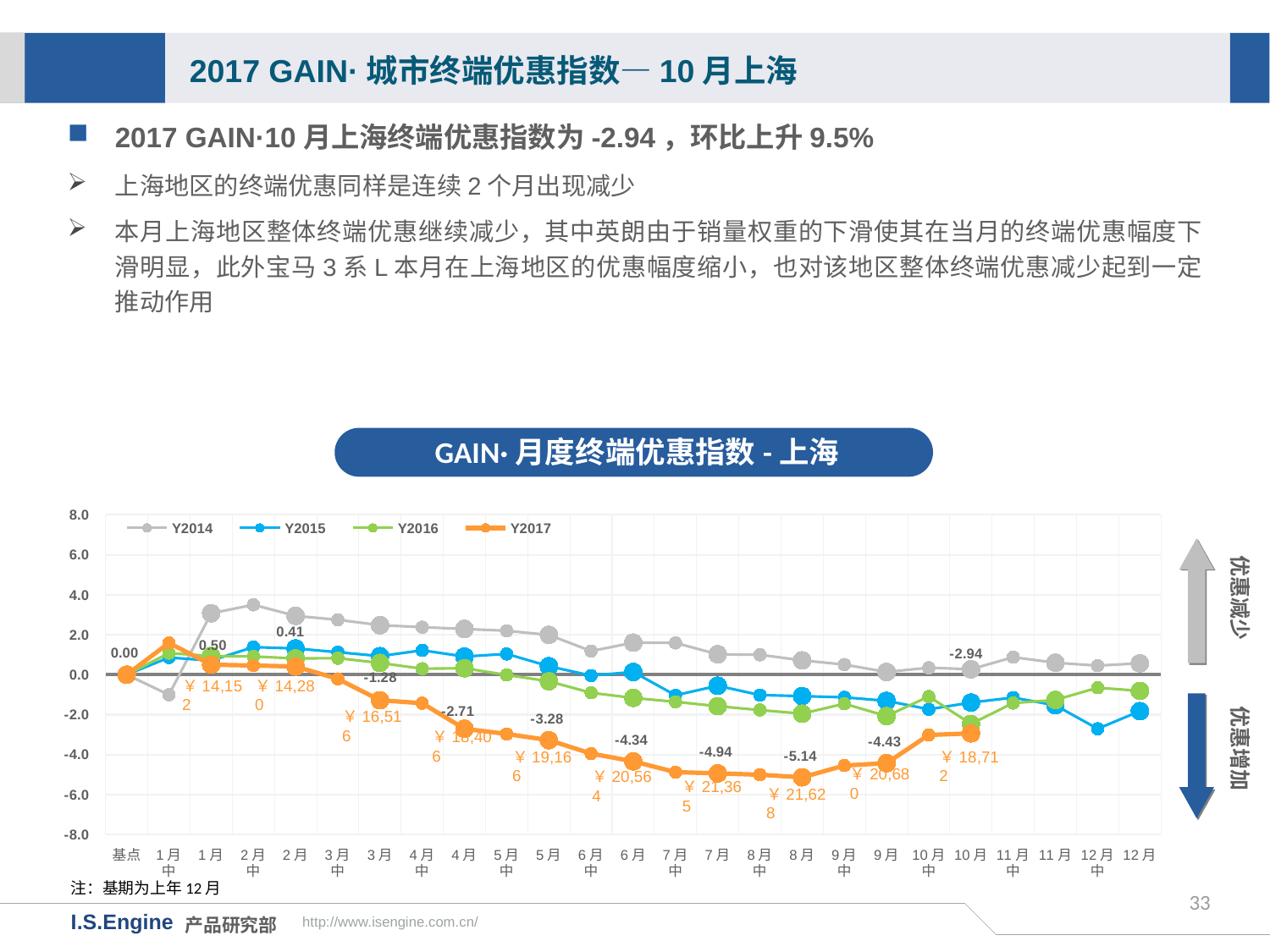

2017 GAIN·城市终端优惠指数—10月上海
2017 GAIN·10月上海终端优惠指数为-2.94，环比上升9.5%
上海地区的终端优惠同样是连续2个月出现减少
本月上海地区整体终端优惠继续减少，其中英朗由于销量权重的下滑使其在当月的终端优惠幅度下滑明显，此外宝马3系L本月在上海地区的优惠幅度缩小，也对该地区整体终端优惠减少起到一定推动作用

GAIN·月度终端优惠指数-上海

[unsupported chart]

优惠减少

优惠增加
￥14,280

￥16,516
￥18,406
￥18,712
￥19,166
￥20,680
￥20,564
￥21,365
￥21,628
注：基期为上年12月
33